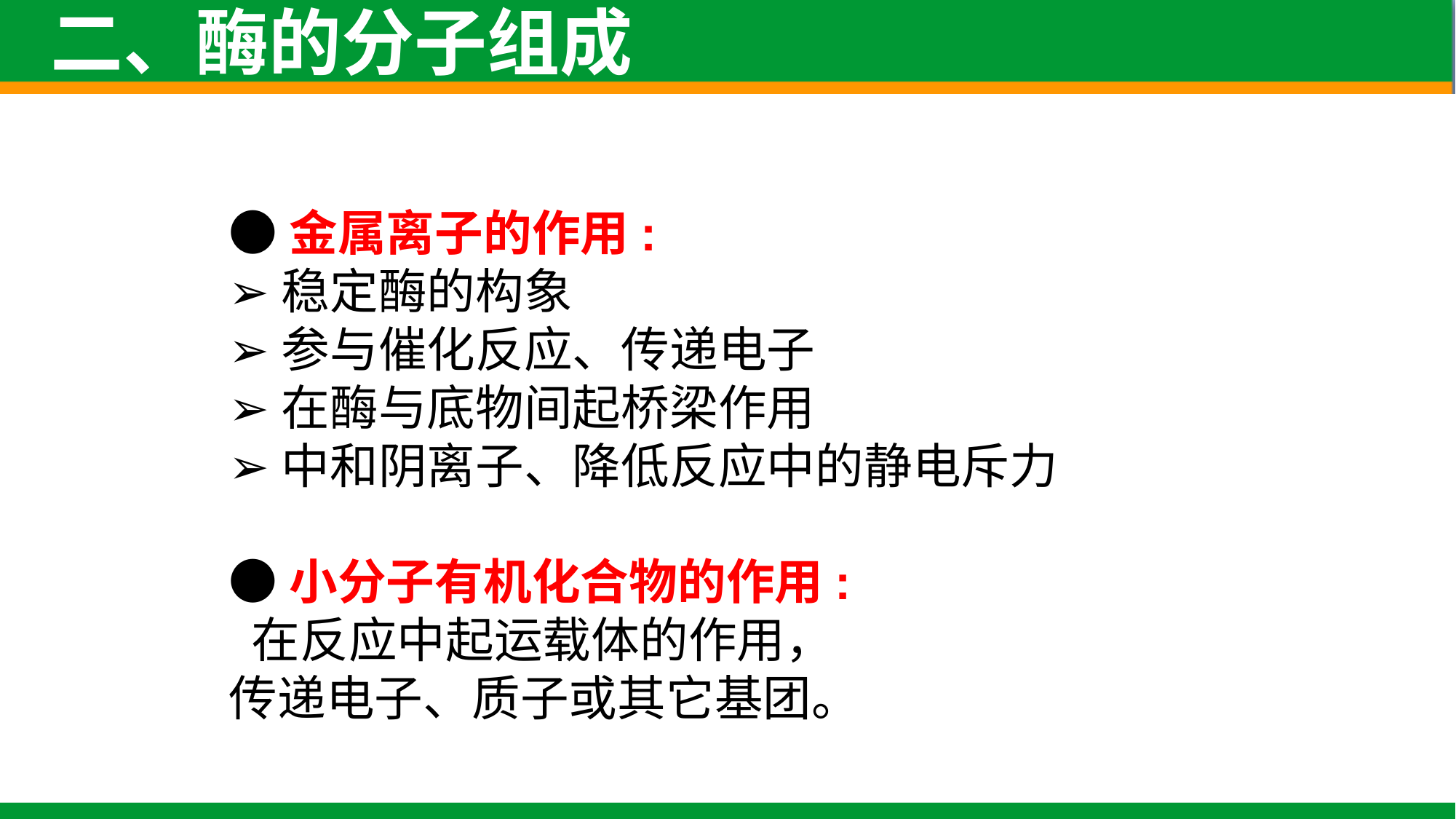

二、酶的分子组成
●金属离子的作用:
➢稳定酶的构象
➢参与催化反应、传递电子
➢在酶与底物间起桥梁作用
➢中和阴离子、降低反应中的静电斥力

●小分子有机化合物的作用:
 在反应中起运载体的作用，
传递电子、质子或其它基团。